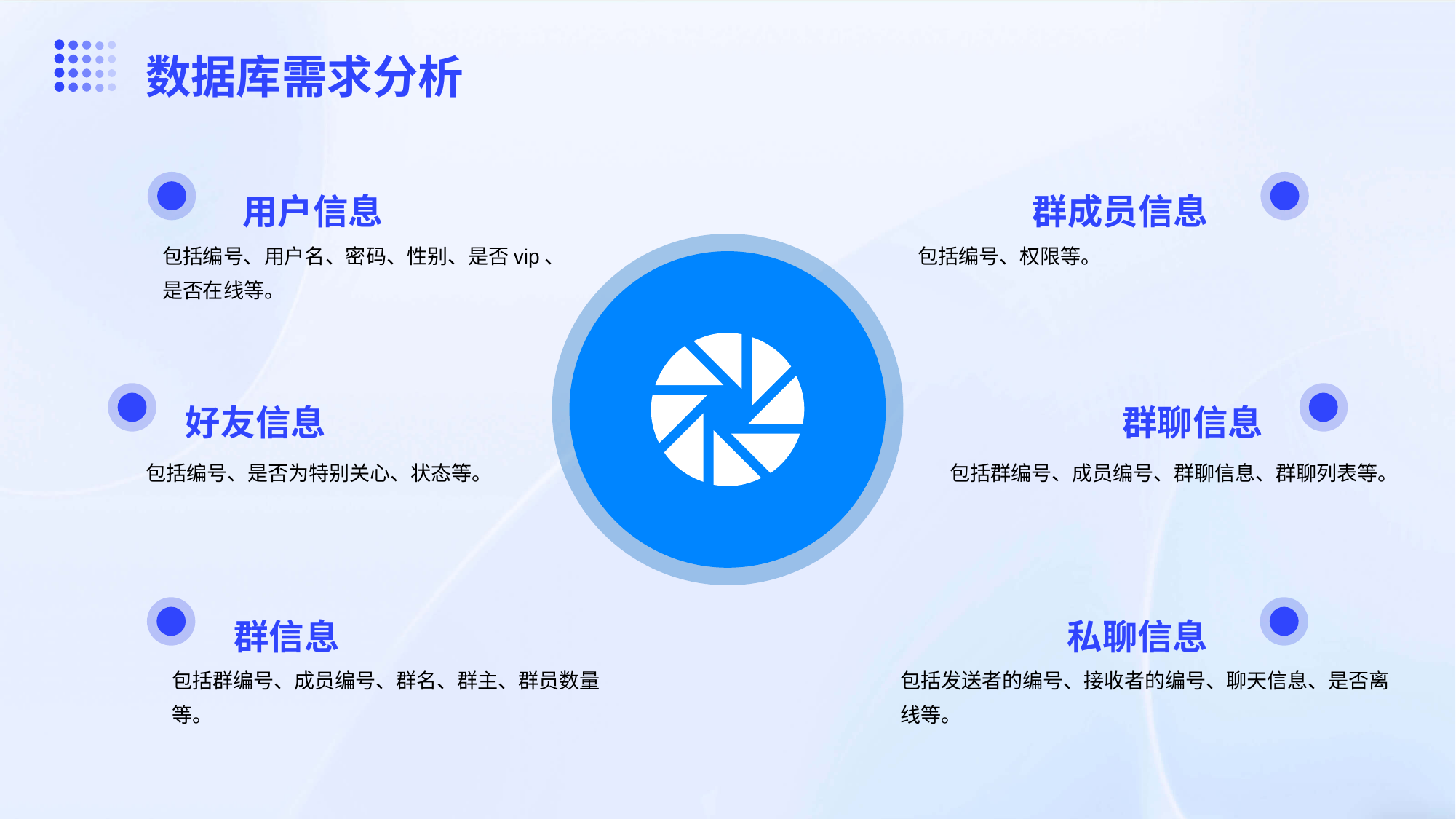

数据库需求分析

用户信息
群成员信息

包括编号、用户名、密码、性别、是否vip、是否在线等。
包括编号、权限等。

好友信息
群聊信息

包括编号、是否为特别关心、状态等。
包括群编号、成员编号、群聊信息、群聊列表等。
群信息
私聊信息

包括群编号、成员编号、群名、群主、群员数量等。
包括发送者的编号、接收者的编号、聊天信息、是否离线等。